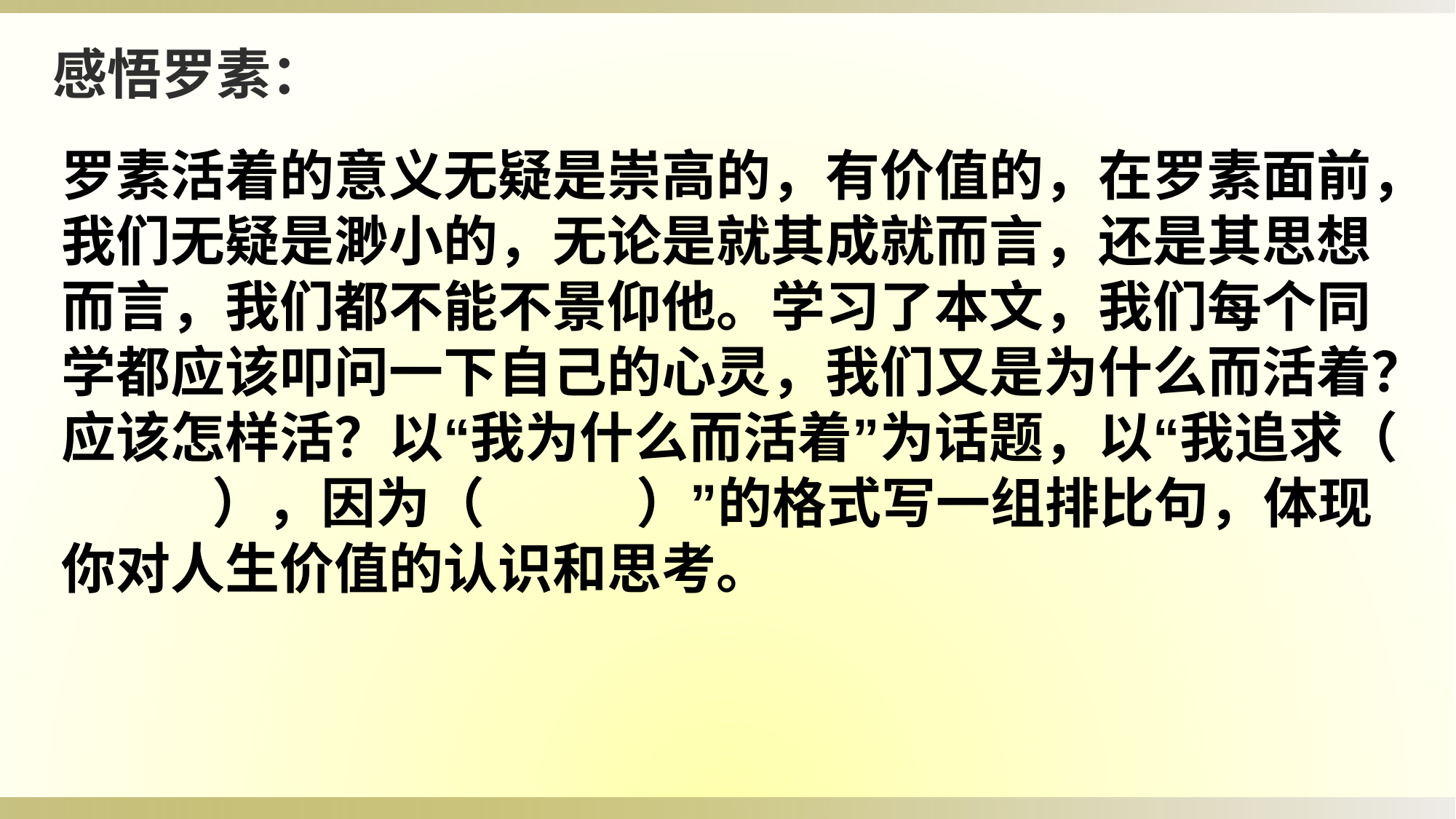

感悟罗素：
罗素活着的意义无疑是崇高的，有价值的，在罗素面前，我们无疑是渺小的，无论是就其成就而言，还是其思想而言，我们都不能不景仰他。学习了本文，我们每个同学都应该叩问一下自己的心灵，我们又是为什么而活着？应该怎样活？以“我为什么而活着”为话题，以“我追求（           ），因为（          ）”的格式写一组排比句，体现你对人生价值的认识和思考。